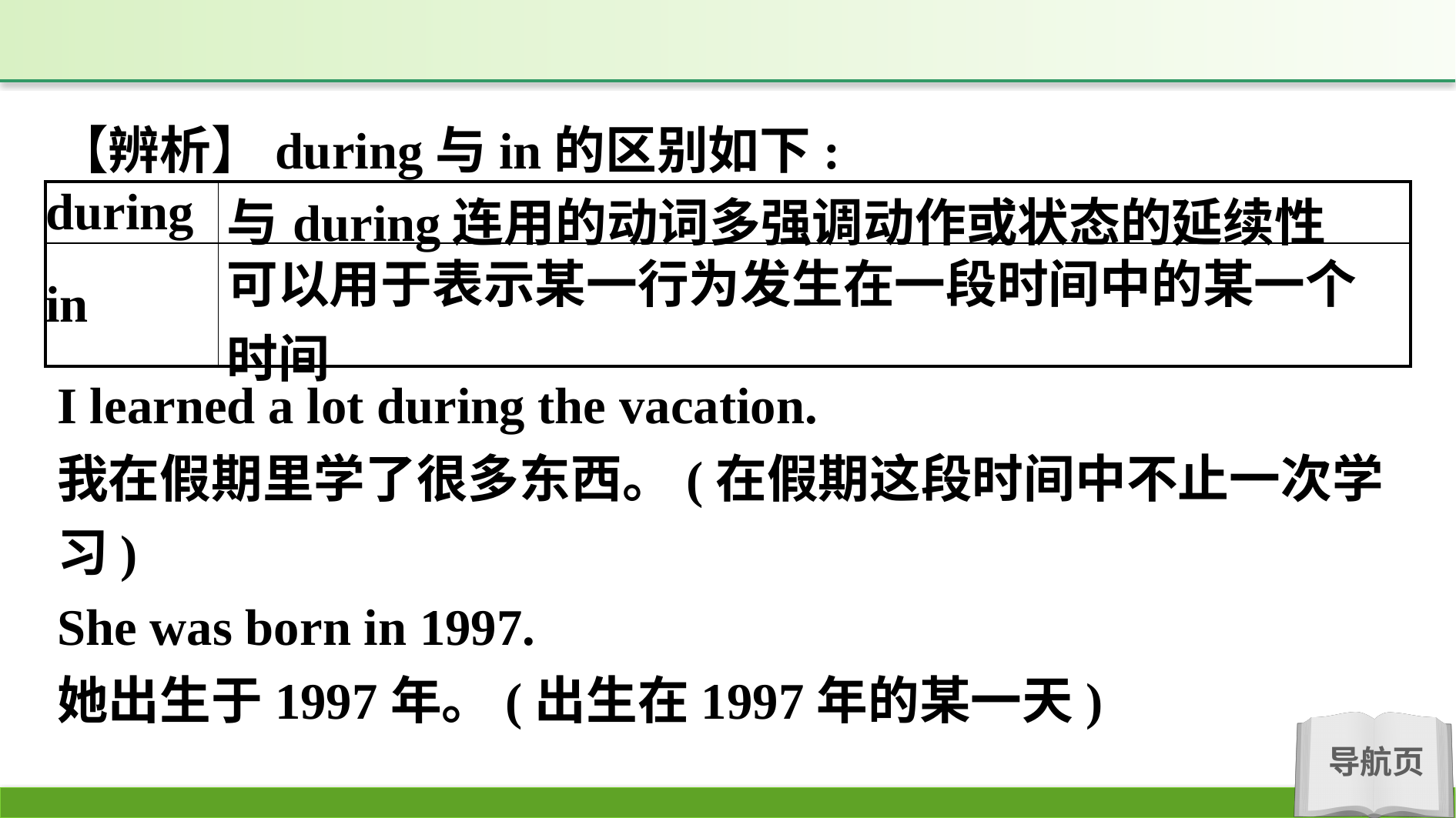

【辨析】during与in的区别如下:
| during | 与during连用的动词多强调动作或状态的延续性 |
| --- | --- |
| in | 可以用于表示某一行为发生在一段时间中的某一个时间 |
I learned a lot during the vacation.
我在假期里学了很多东西。(在假期这段时间中不止一次学习)
She was born in 1997.
她出生于1997年。(出生在1997年的某一天)